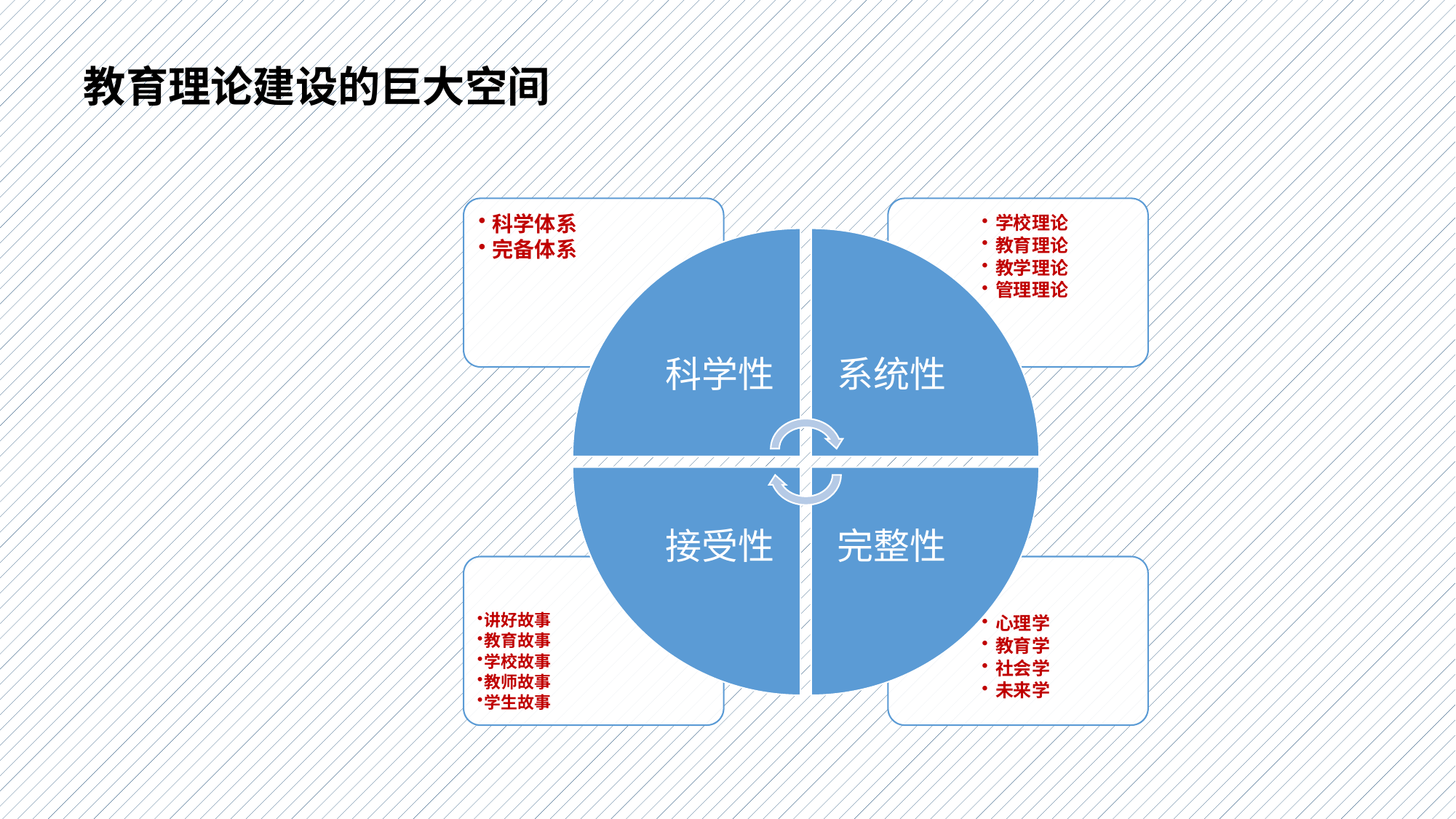

教育理论建设的巨大空间
心理学
教育学
社会学
未来学
讲好故事
教育故事
学校故事
教师故事
学生故事
学校理论
教育理论
教学理论
管理理论
科学体系
完备体系
科学性
系统性
完整性
接受性